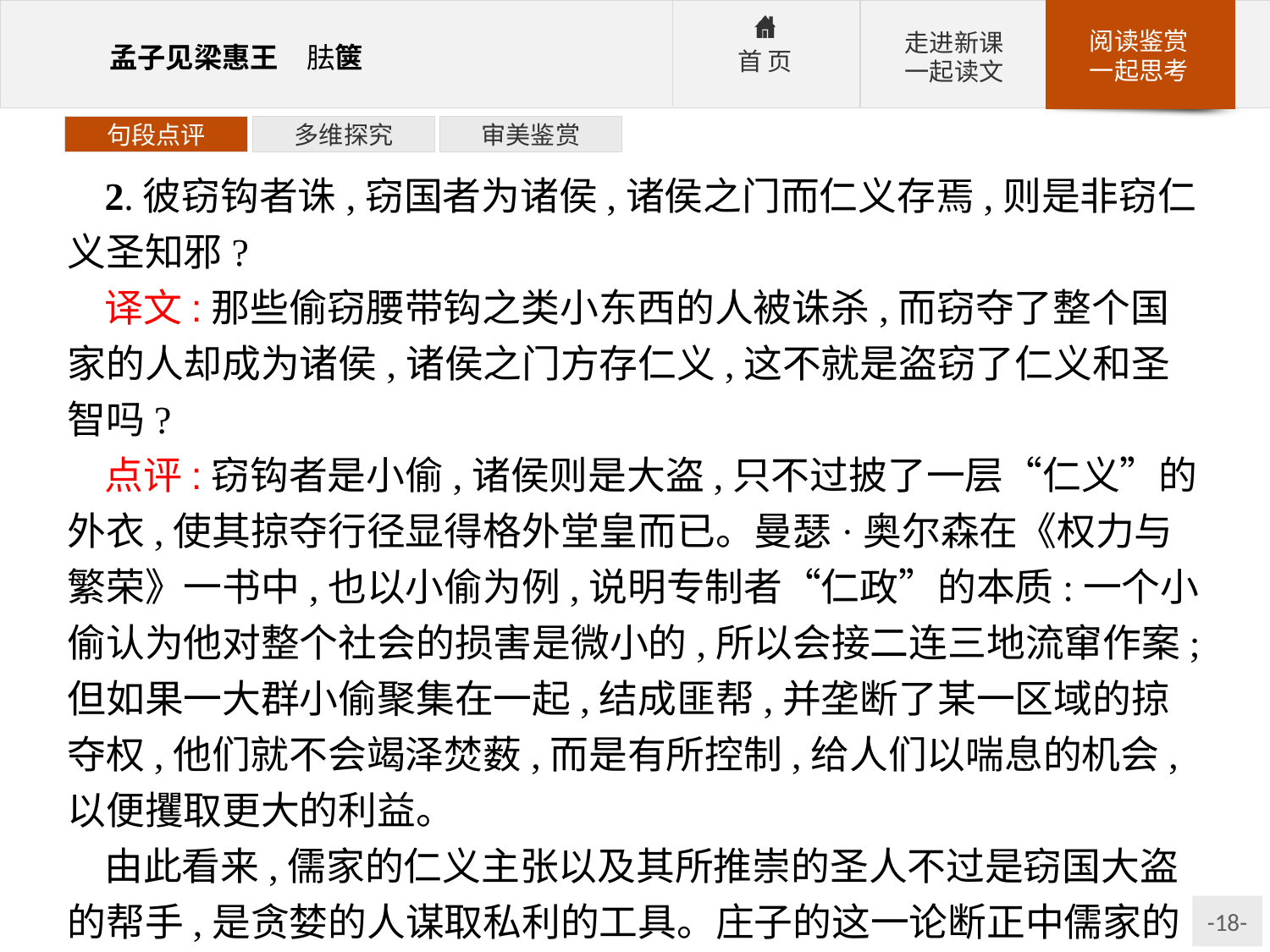

句段点评
多维探究
审美鉴赏
2.彼窃钩者诛,窃国者为诸侯,诸侯之门而仁义存焉,则是非窃仁义圣知邪?
译文:那些偷窃腰带钩之类小东西的人被诛杀,而窃夺了整个国家的人却成为诸侯,诸侯之门方存仁义,这不就是盗窃了仁义和圣智吗?
点评:窃钩者是小偷,诸侯则是大盗,只不过披了一层“仁义”的外衣,使其掠夺行径显得格外堂皇而已。曼瑟·奥尔森在《权力与繁荣》一书中,也以小偷为例,说明专制者“仁政”的本质:一个小偷认为他对整个社会的损害是微小的,所以会接二连三地流窜作案;但如果一大群小偷聚集在一起,结成匪帮,并垄断了某一区域的掠夺权,他们就不会竭泽焚薮,而是有所控制,给人们以喘息的机会,以便攫取更大的利益。
由此看来,儒家的仁义主张以及其所推崇的圣人不过是窃国大盗的帮手,是贪婪的人谋取私利的工具。庄子的这一论断正中儒家的软肋:有德者未必有位,为了实现仁义就只能依靠统治者加以实行,然而统治者却往往利用仁义达成一己之私。